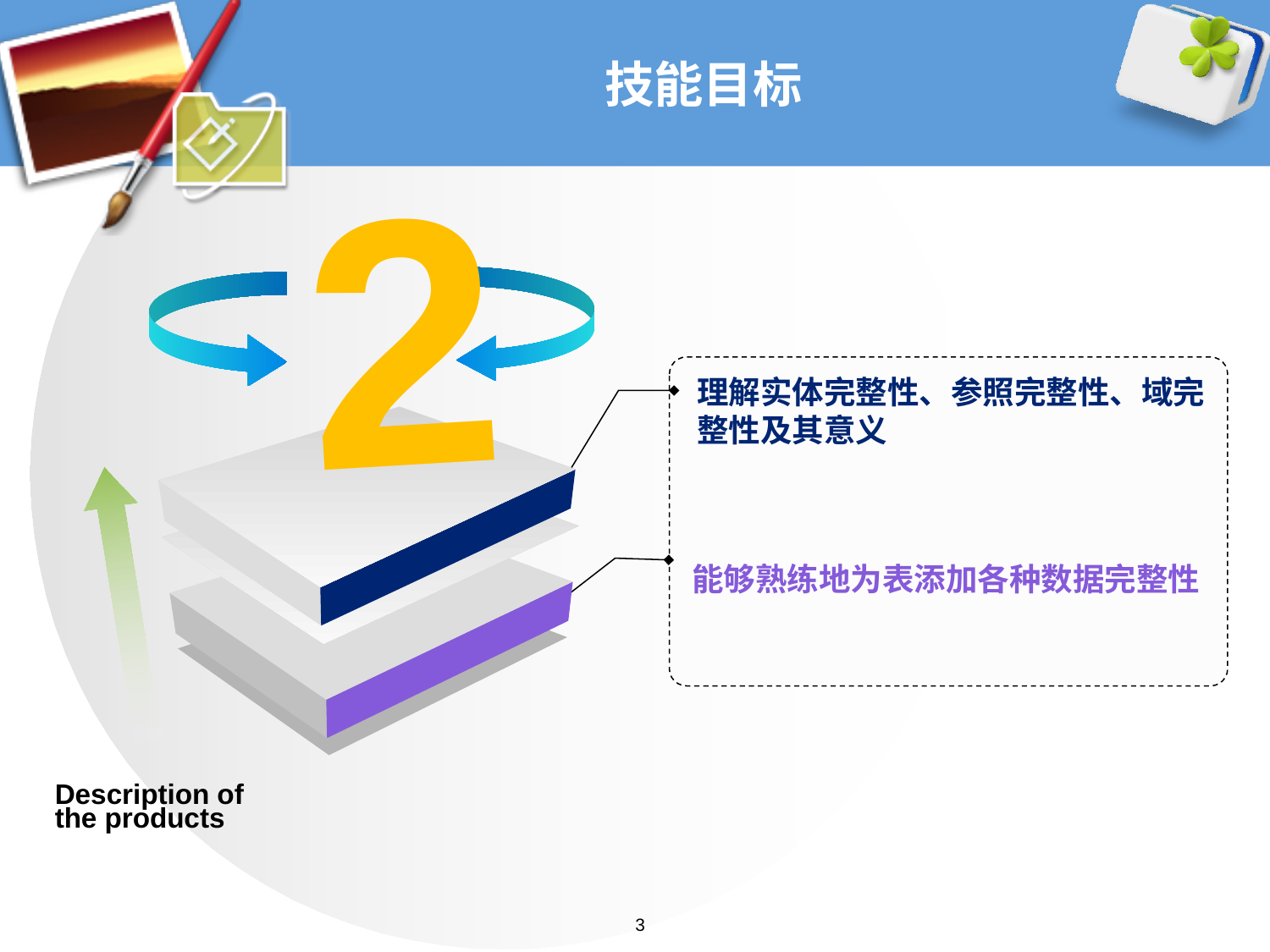

# 技能目标
2

理解实体完整性、参照完整性、域完整性及其意义

能够熟练地为表添加各种数据完整性
Description of the products
3